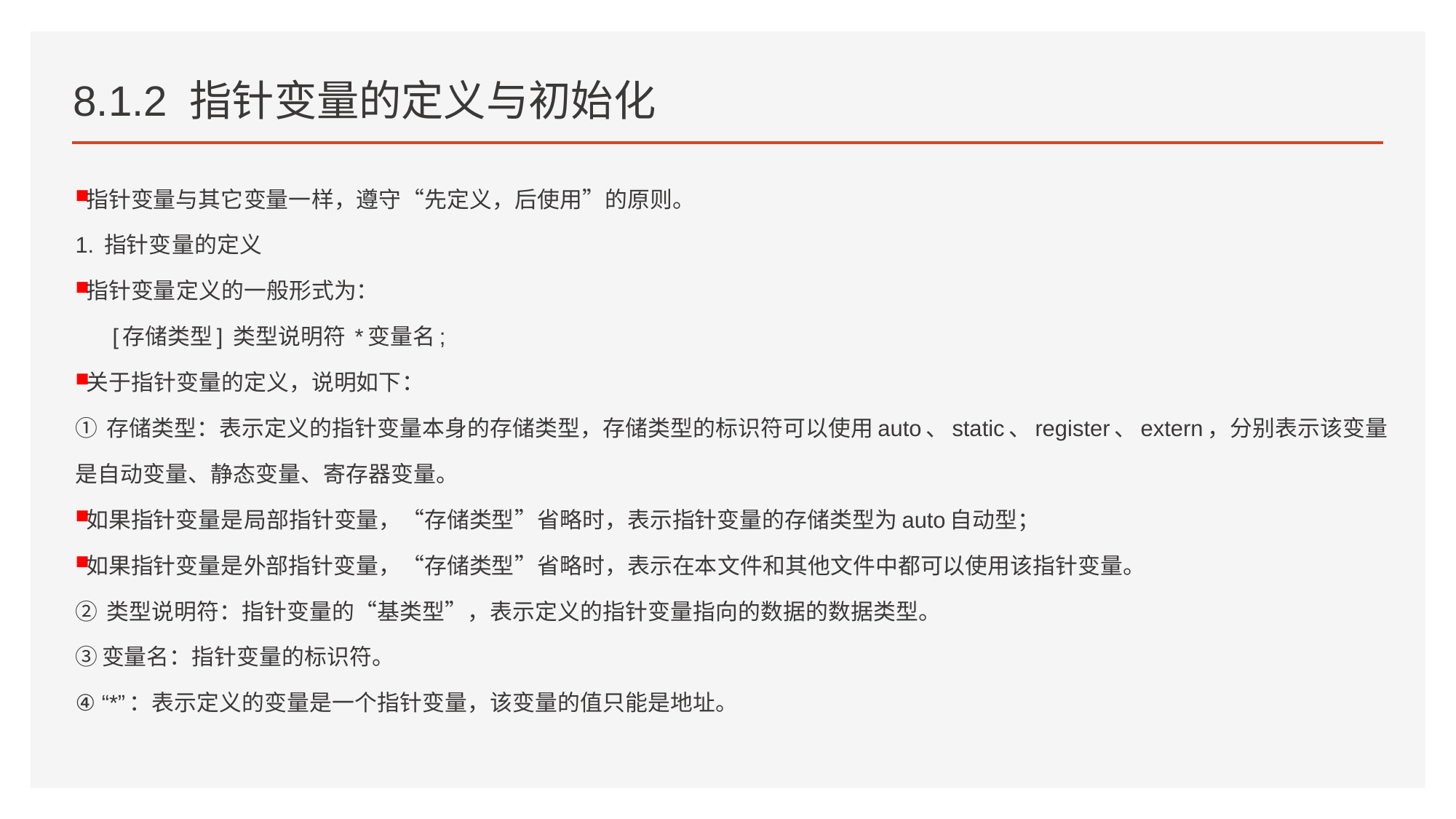

# 8.1.2 指针变量的定义与初始化
指针变量与其它变量一样，遵守“先定义，后使用”的原则。
1. 指针变量的定义
指针变量定义的一般形式为：
      [存储类型] 类型说明符 *变量名;
关于指针变量的定义，说明如下：
① 存储类型：表示定义的指针变量本身的存储类型，存储类型的标识符可以使用auto、static、register、extern，分别表示该变量是自动变量、静态变量、寄存器变量。
如果指针变量是局部指针变量，“存储类型”省略时，表示指针变量的存储类型为auto自动型；
如果指针变量是外部指针变量，“存储类型”省略时，表示在本文件和其他文件中都可以使用该指针变量。
② 类型说明符：指针变量的“基类型”，表示定义的指针变量指向的数据的数据类型。
③变量名：指针变量的标识符。
④ “*”：表示定义的变量是一个指针变量，该变量的值只能是地址。